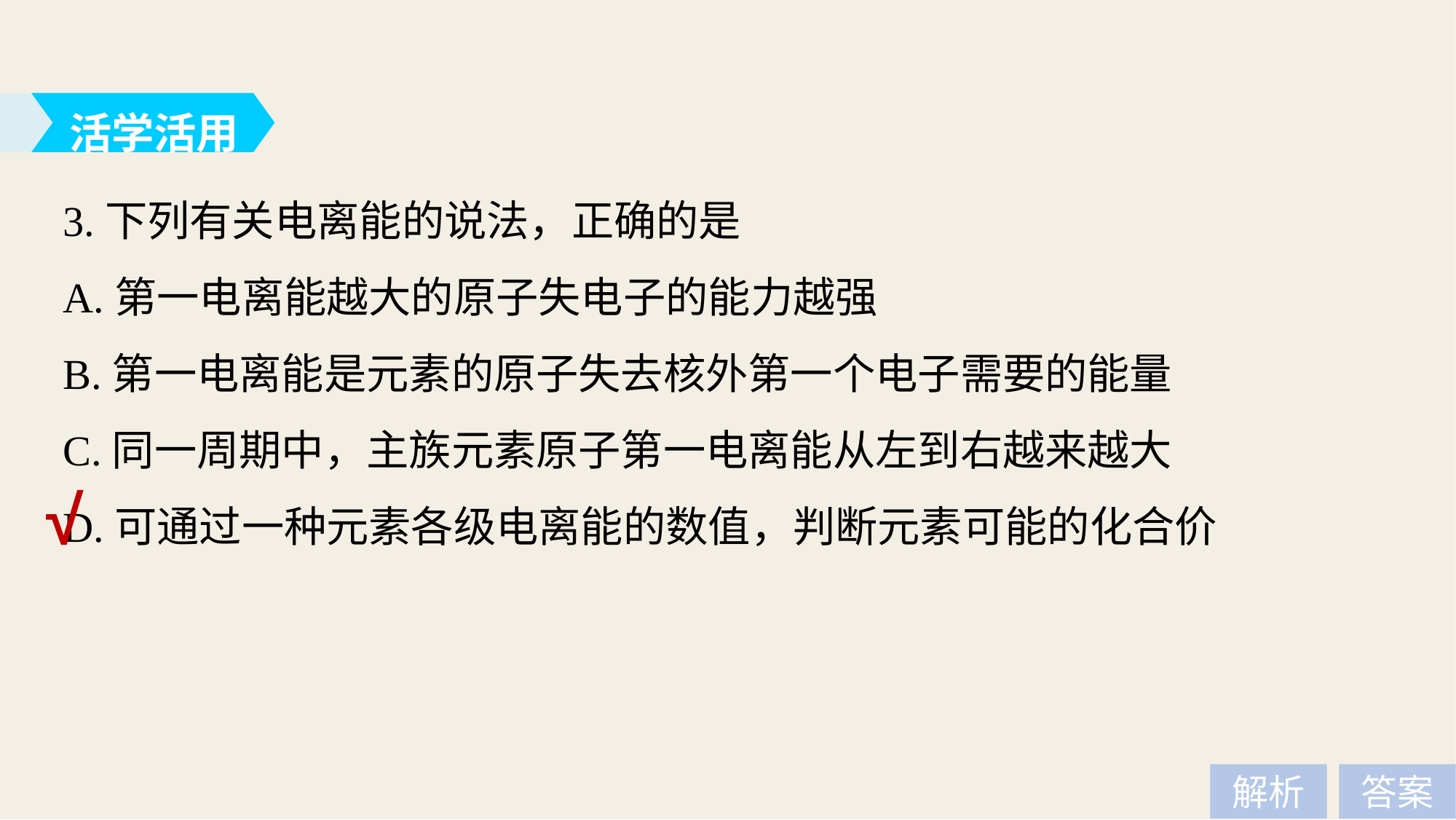

活学活用

3.下列有关电离能的说法，正确的是
A.第一电离能越大的原子失电子的能力越强
B.第一电离能是元素的原子失去核外第一个电子需要的能量
C.同一周期中，主族元素原子第一电离能从左到右越来越大
D.可通过一种元素各级电离能的数值，判断元素可能的化合价
√
解析
答案